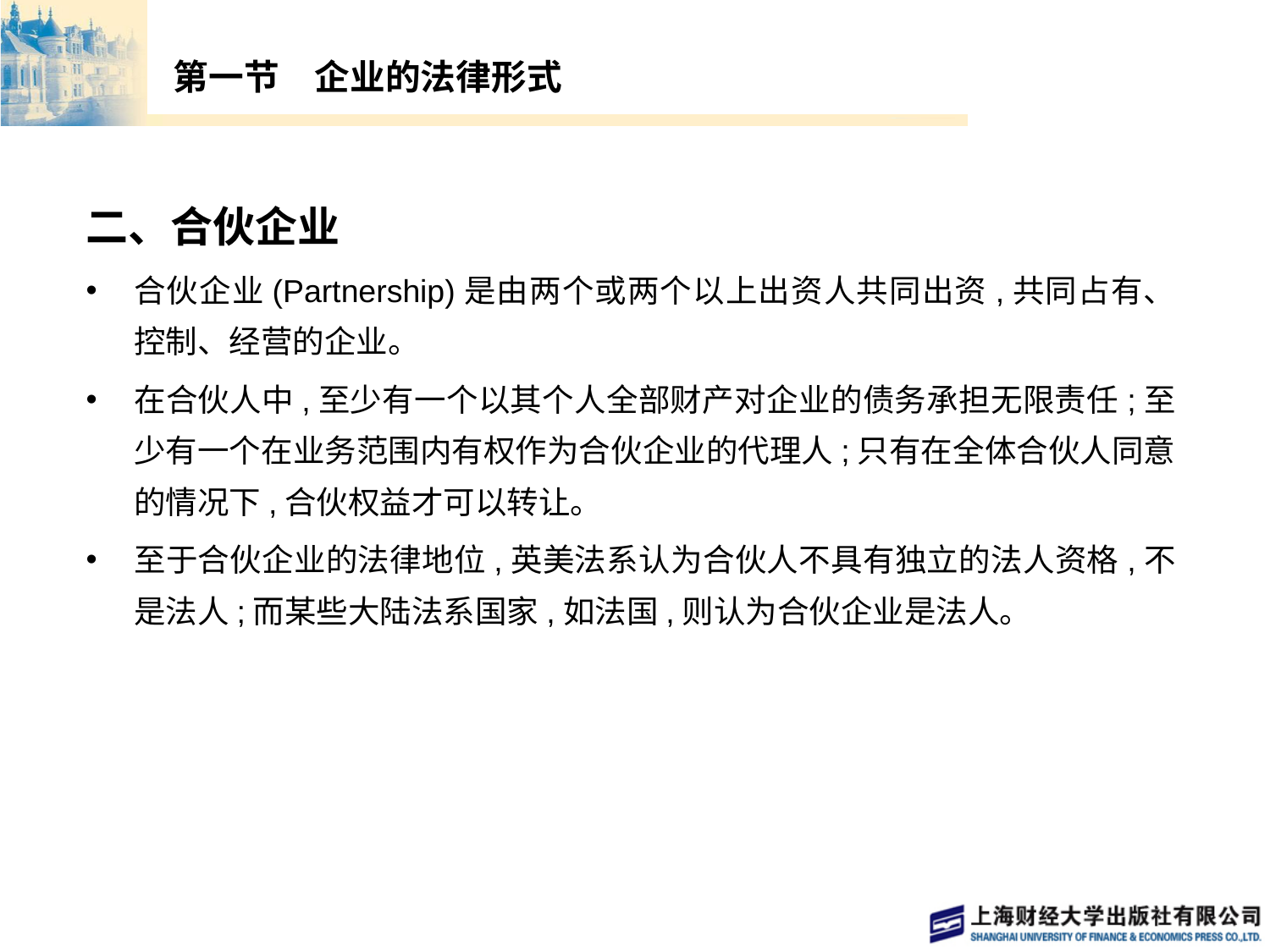

# 第一节　企业的法律形式
二、合伙企业
合伙企业(Partnership)是由两个或两个以上出资人共同出资,共同占有、控制、经营的企业。
在合伙人中,至少有一个以其个人全部财产对企业的债务承担无限责任;至少有一个在业务范围内有权作为合伙企业的代理人;只有在全体合伙人同意的情况下,合伙权益才可以转让。
至于合伙企业的法律地位,英美法系认为合伙人不具有独立的法人资格,不是法人;而某些大陆法系国家,如法国,则认为合伙企业是法人。